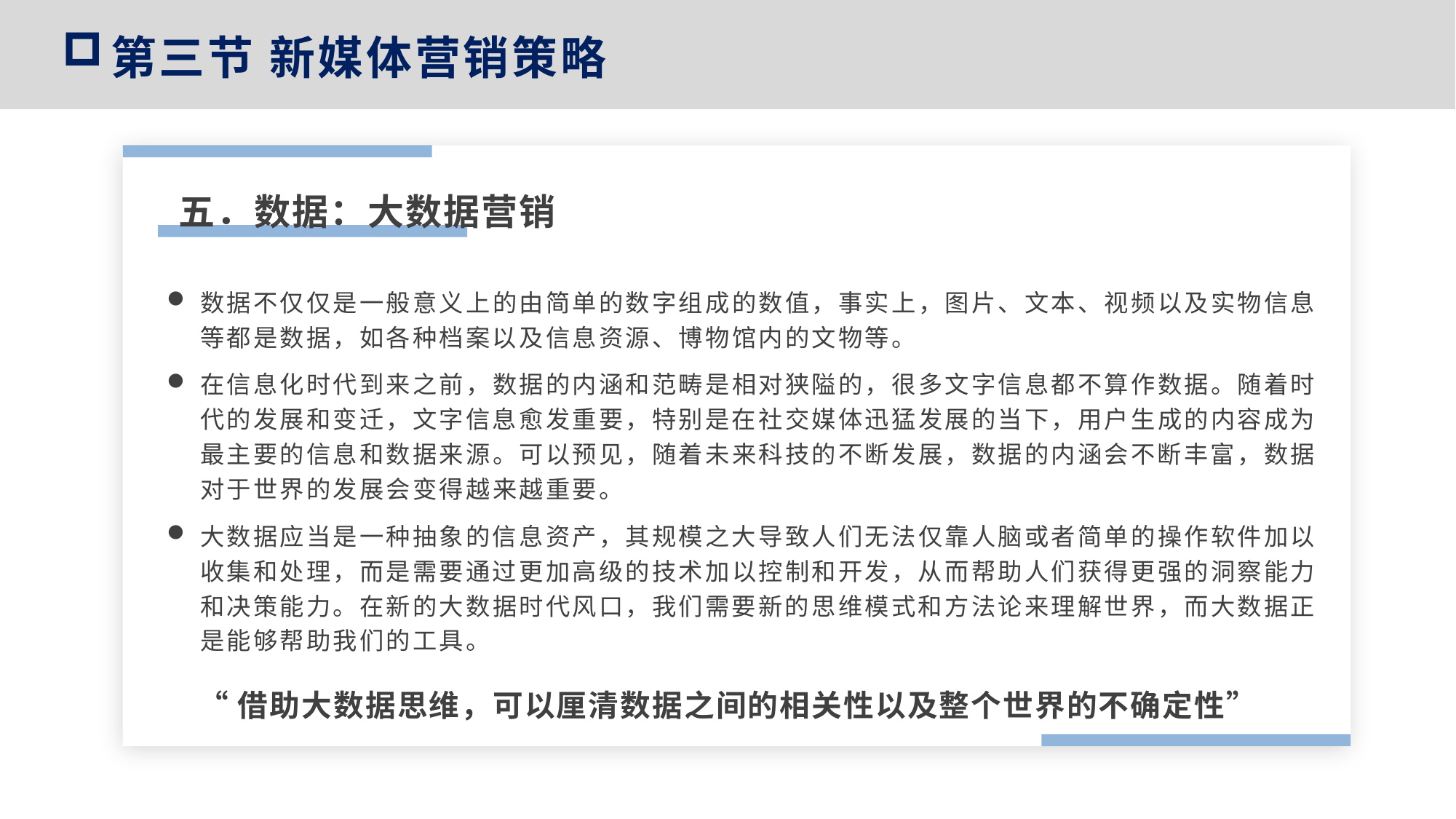

第三节 新媒体营销策略

五．数据：大数据营销

数据不仅仅是一般意义上的由简单的数字组成的数值，事实上，图片、文本、视频以及实物信息等都是数据，如各种档案以及信息资源、博物馆内的文物等。
在信息化时代到来之前，数据的内涵和范畴是相对狭隘的，很多文字信息都不算作数据。随着时代的发展和变迁，文字信息愈发重要，特别是在社交媒体迅猛发展的当下，用户生成的内容成为最主要的信息和数据来源。可以预见，随着未来科技的不断发展，数据的内涵会不断丰富，数据对于世界的发展会变得越来越重要。
大数据应当是一种抽象的信息资产，其规模之大导致人们无法仅靠人脑或者简单的操作软件加以收集和处理，而是需要通过更加高级的技术加以控制和开发，从而帮助人们获得更强的洞察能力和决策能力。在新的大数据时代风口，我们需要新的思维模式和方法论来理解世界，而大数据正是能够帮助我们的工具。
“借助大数据思维，可以厘清数据之间的相关性以及整个世界的不确定性”